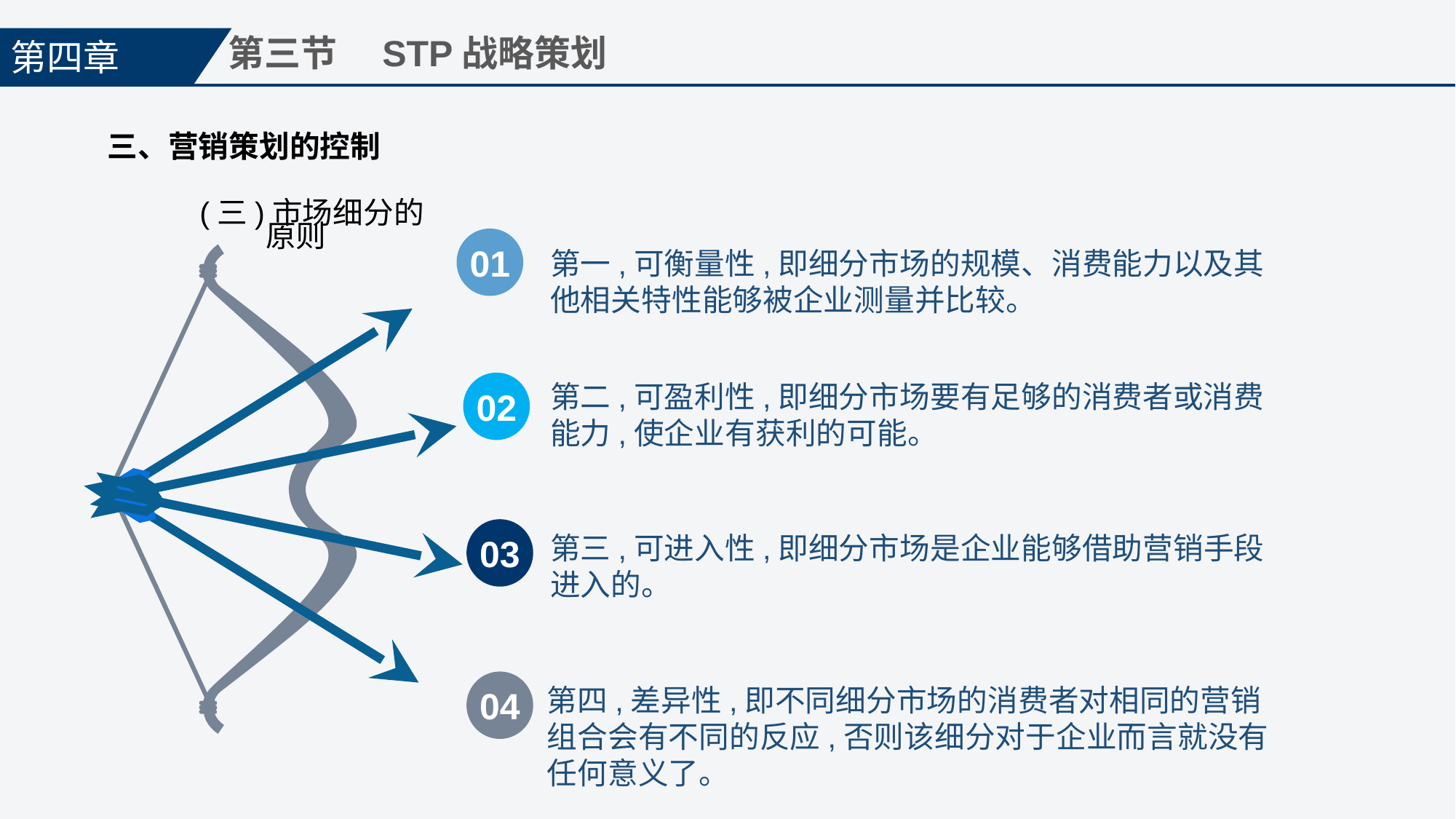

第四章
第三节　STP战略策划
三、营销策划的控制
(三)市场细分的原则
01

第一,可衡量性,即细分市场的规模、消费能力以及其他相关特性能够被企业测量并比较。
02
第二,可盈利性,即细分市场要有足够的消费者或消费能力,使企业有获利的可能。

03
第三,可进入性,即细分市场是企业能够借助营销手段进入的。

04
第四,差异性,即不同细分市场的消费者对相同的营销组合会有不同的反应,否则该细分对于企业而言就没有任何意义了。